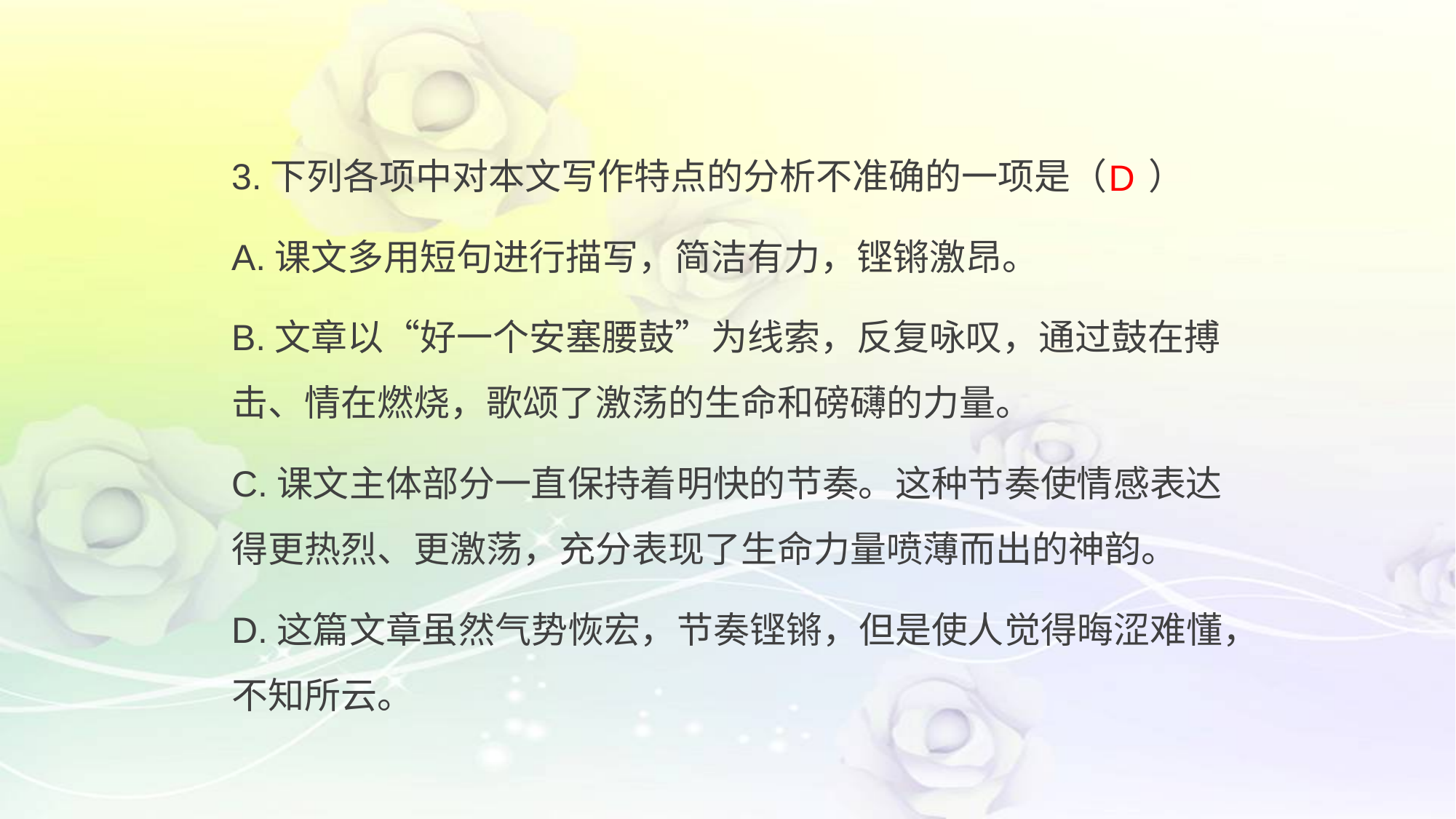

3.下列各项中对本文写作特点的分析不准确的一项是（     ）
A.课文多用短句进行描写，简洁有力，铿锵激昂。
B.文章以“好一个安塞腰鼓”为线索，反复咏叹，通过鼓在搏击、情在燃烧，歌颂了激荡的生命和磅礴的力量。
C.课文主体部分一直保持着明快的节奏。这种节奏使情感表达得更热烈、更激荡，充分表现了生命力量喷薄而出的神韵。
D.这篇文章虽然气势恢宏，节奏铿锵，但是使人觉得晦涩难懂，不知所云。
D